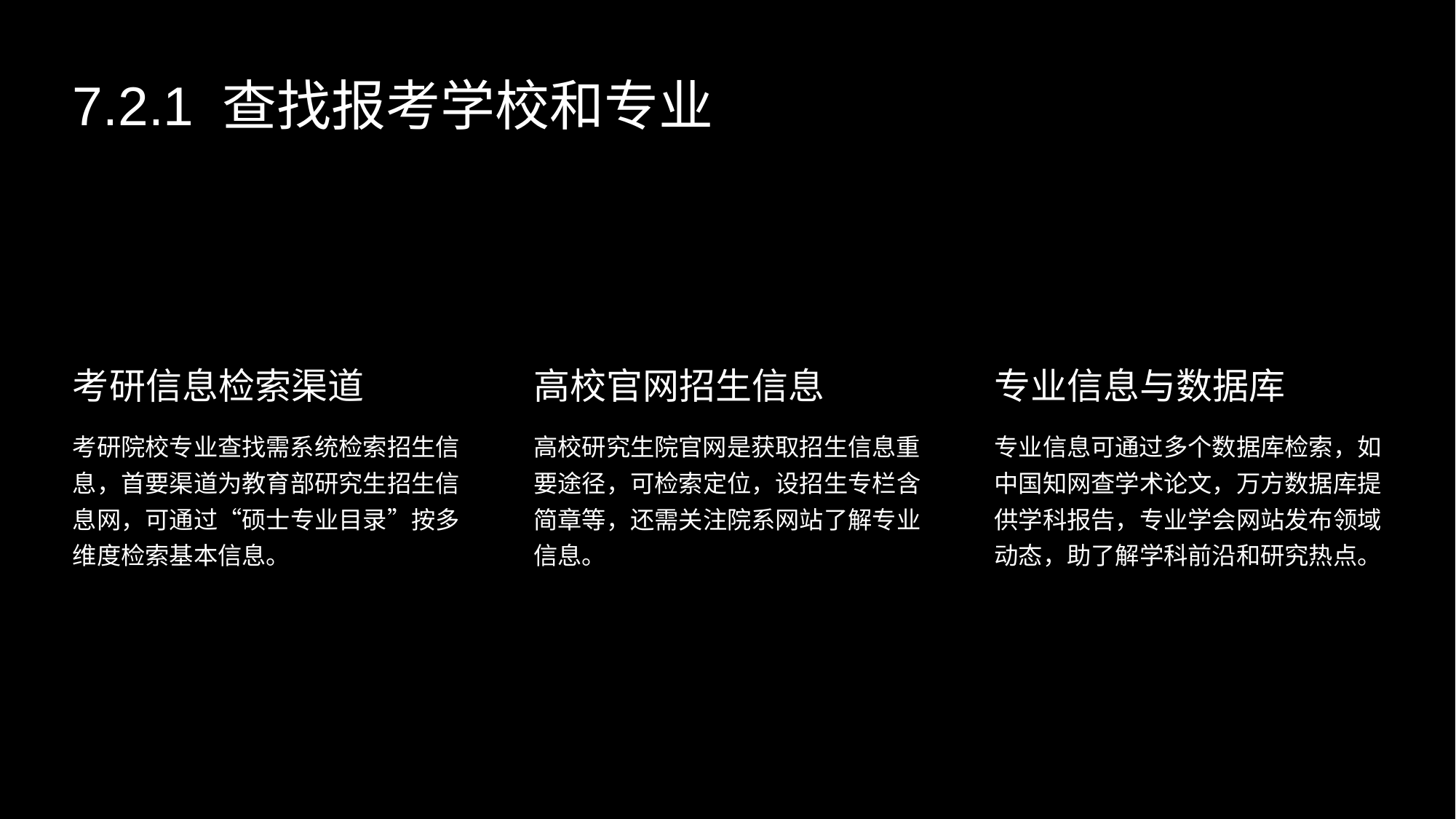

7.2.1 查找报考学校和专业
考研信息检索渠道
高校官网招生信息
专业信息与数据库
考研院校专业查找需系统检索招生信息，首要渠道为教育部研究生招生信息网，可通过“硕士专业目录”按多维度检索基本信息。
高校研究生院官网是获取招生信息重要途径，可检索定位，设招生专栏含简章等，还需关注院系网站了解专业信息。
专业信息可通过多个数据库检索，如中国知网查学术论文，万方数据库提供学科报告，专业学会网站发布领域动态，助了解学科前沿和研究热点。